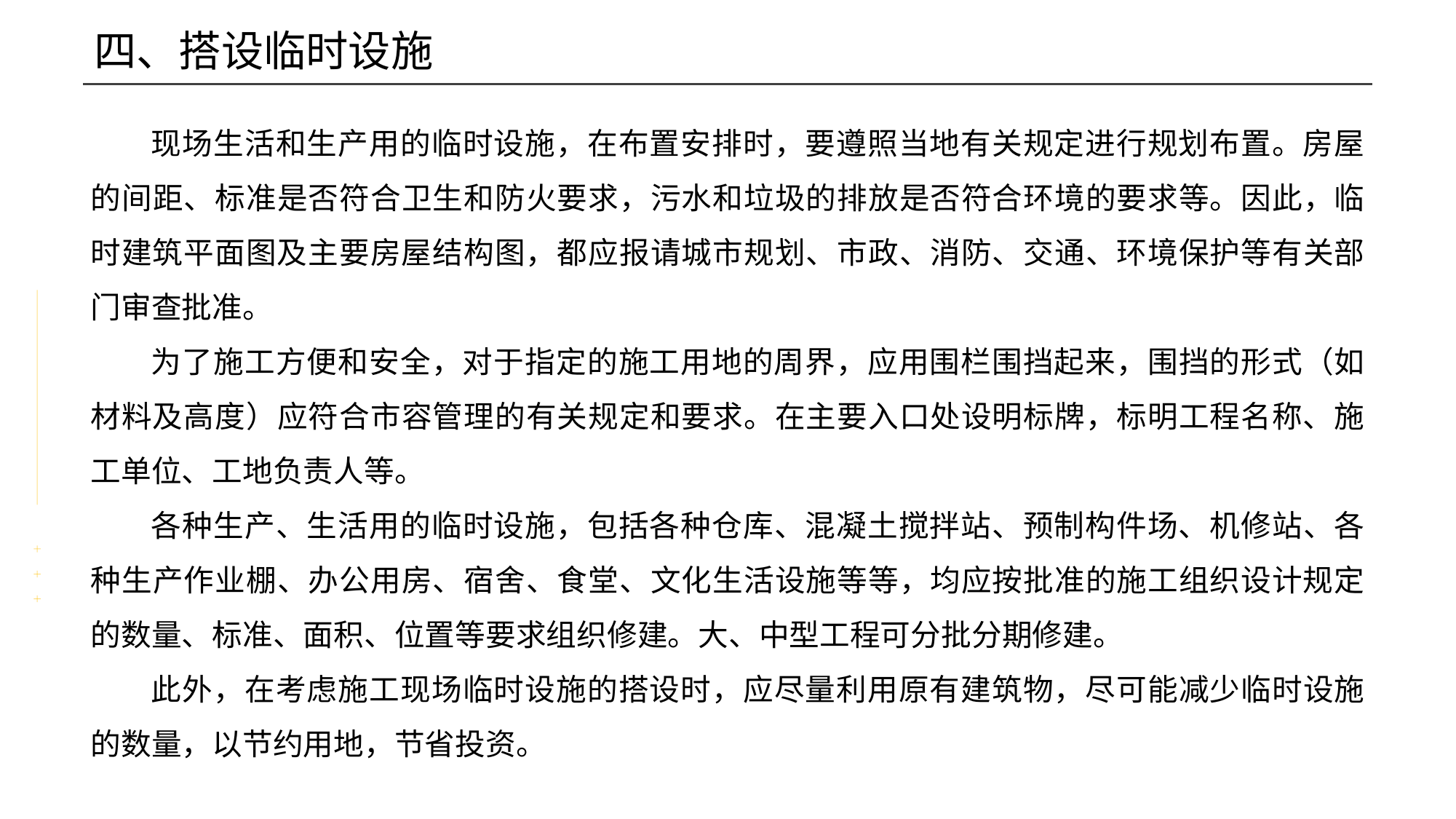

四、搭设临时设施
现场生活和生产用的临时设施，在布置安排时，要遵照当地有关规定进行规划布置。房屋的间距、标准是否符合卫生和防火要求，污水和垃圾的排放是否符合环境的要求等。因此，临时建筑平面图及主要房屋结构图，都应报请城市规划、市政、消防、交通、环境保护等有关部门审查批准。
为了施工方便和安全，对于指定的施工用地的周界，应用围栏围挡起来，围挡的形式（如材料及高度）应符合市容管理的有关规定和要求。在主要入口处设明标牌，标明工程名称、施工单位、工地负责人等。
各种生产、生活用的临时设施，包括各种仓库、混凝土搅拌站、预制构件场、机修站、各种生产作业棚、办公用房、宿舍、食堂、文化生活设施等等，均应按批准的施工组织设计规定的数量、标准、面积、位置等要求组织修建。大、中型工程可分批分期修建。
此外，在考虑施工现场临时设施的搭设时，应尽量利用原有建筑物，尽可能减少临时设施的数量，以节约用地，节省投资。